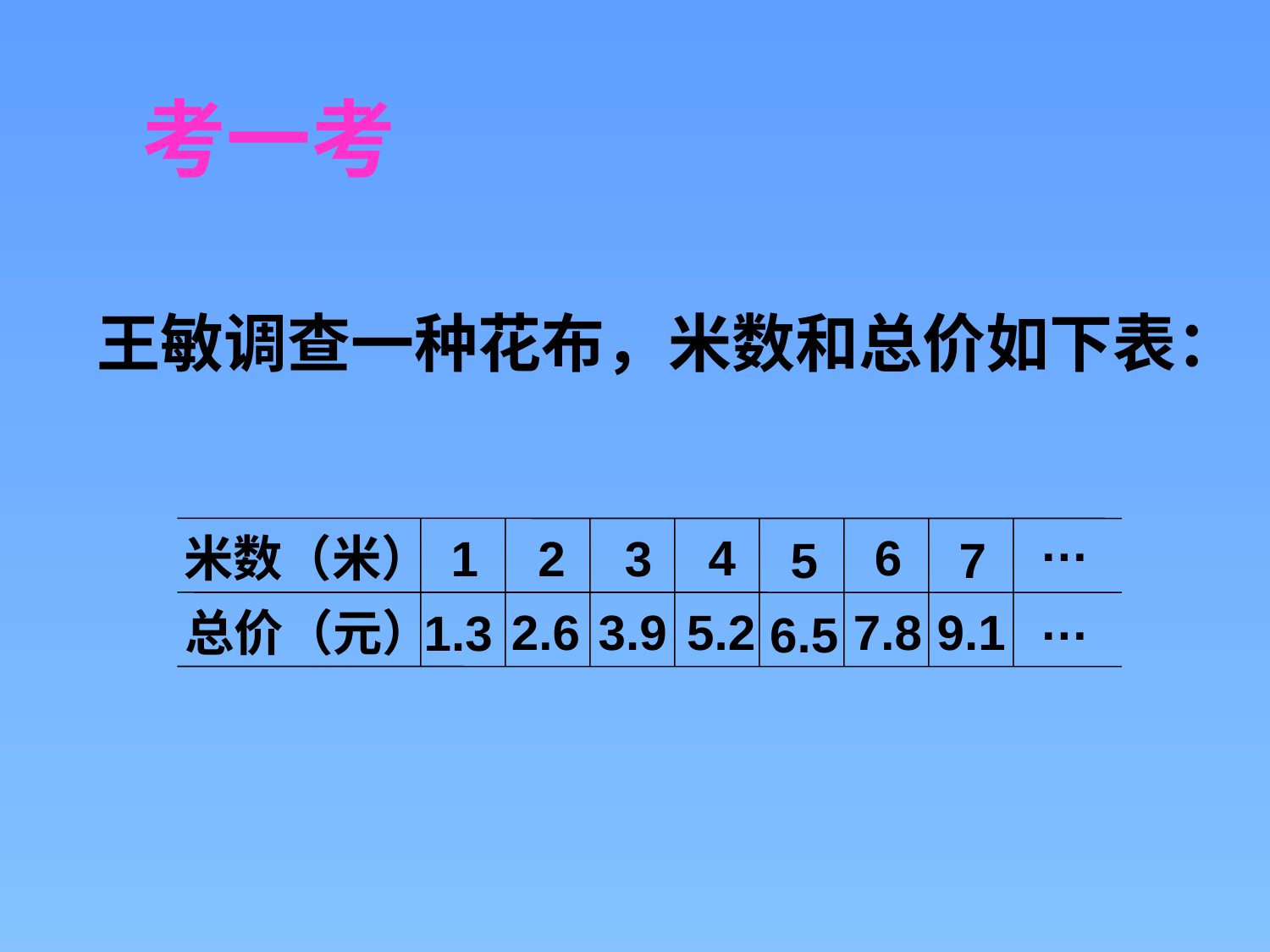

考一考
王敏调查一种花布，米数和总价如下表：
…

4
6
米数（米）
1
2
3
5
7
…

 2.6
 3.9
 5.2
 7.8
 9.1
总价（元）
1.3
6.5